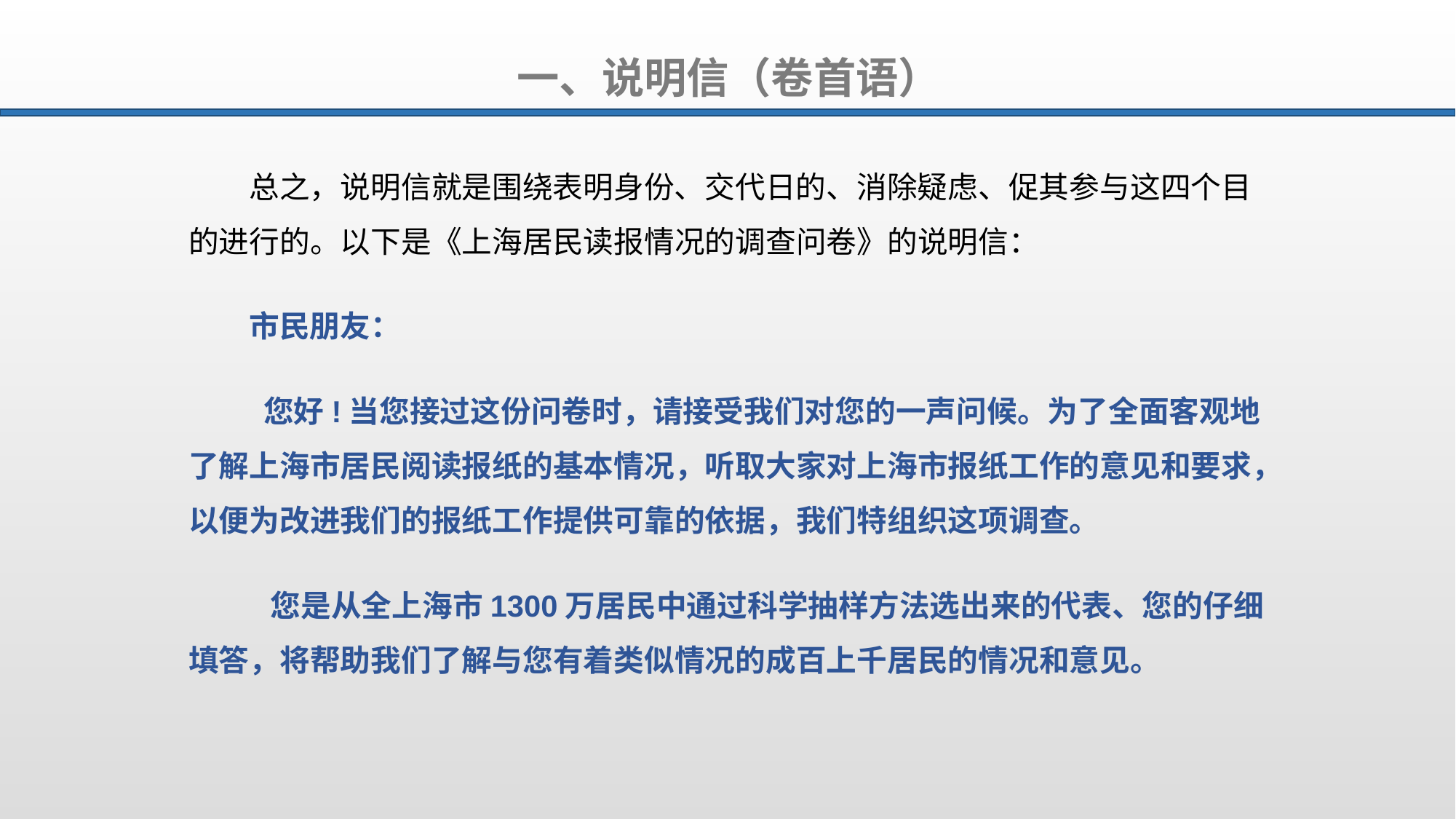

一、说明信（卷首语）

总之，说明信就是围绕表明身份、交代日的、消除疑虑、促其参与这四个目的进行的。以下是《上海居民读报情况的调查问卷》的说明信：
市民朋友：
 您好!当您接过这份问卷时，请接受我们对您的一声问候。为了全面客观地了解上海市居民阅读报纸的基本情况，听取大家对上海市报纸工作的意见和要求，以便为改进我们的报纸工作提供可靠的依据，我们特组织这项调查。
  您是从全上海市1300万居民中通过科学抽样方法选出来的代表、您的仔细填答，将帮助我们了解与您有着类似情况的成百上千居民的情况和意见。